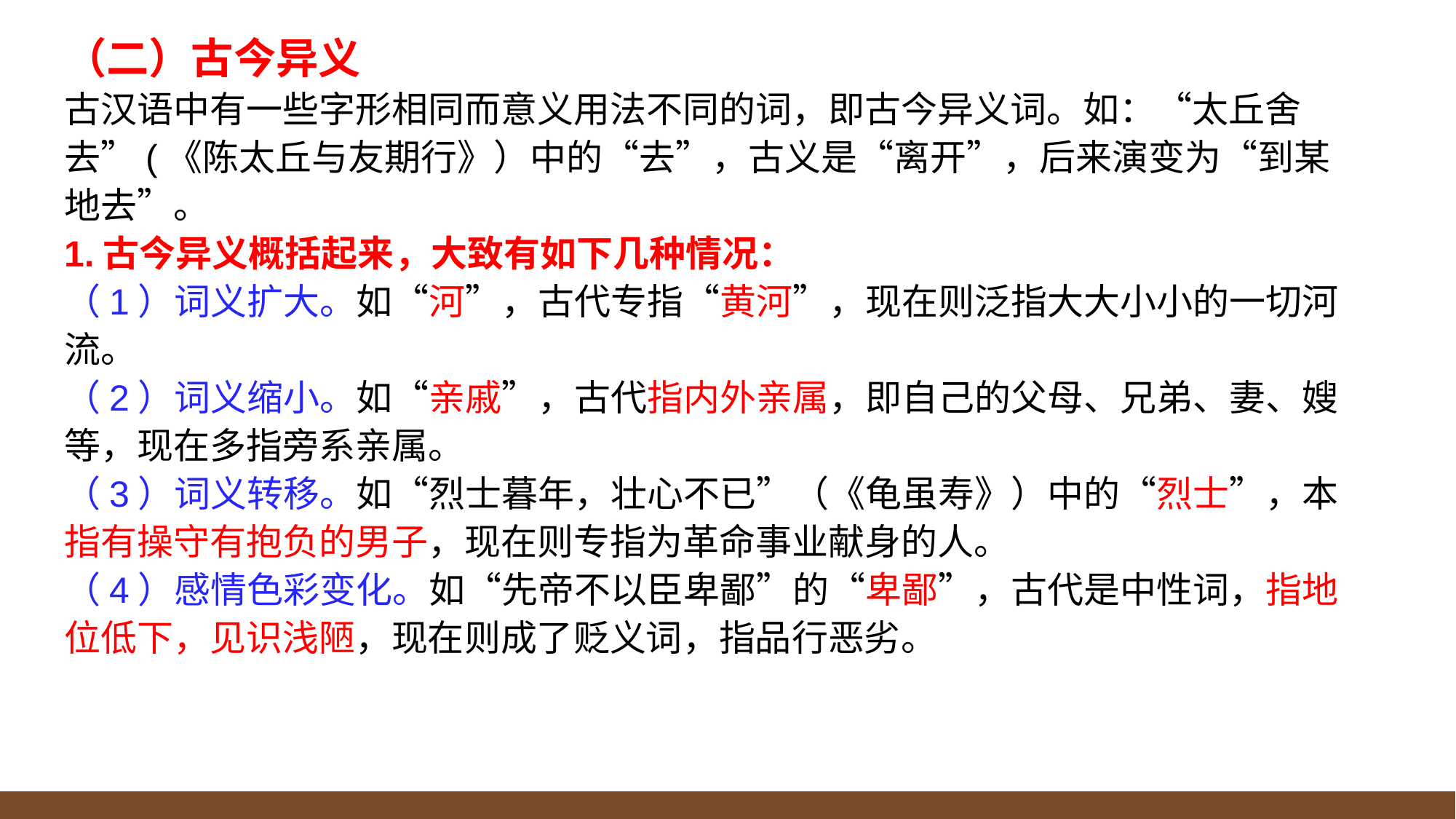

（二）古今异义
古汉语中有一些字形相同而意义用法不同的词，即古今异义词。如：“太丘舍去”(《陈太丘与友期行》）中的“去”，古义是“离开”，后来演变为“到某地去”。
1.古今异义概括起来，大致有如下几种情况：
（1）词义扩大。如“河”，古代专指“黄河”，现在则泛指大大小小的一切河流。
（2）词义缩小。如“亲戚”，古代指内外亲属，即自己的父母、兄弟、妻、嫂等，现在多指旁系亲属。
（3）词义转移。如“烈士暮年，壮心不已”（《龟虽寿》）中的“烈士”，本指有操守有抱负的男子，现在则专指为革命事业献身的人。
（4）感情色彩变化。如“先帝不以臣卑鄙”的“卑鄙”，古代是中性词，指地位低下，见识浅陋，现在则成了贬义词，指品行恶劣。